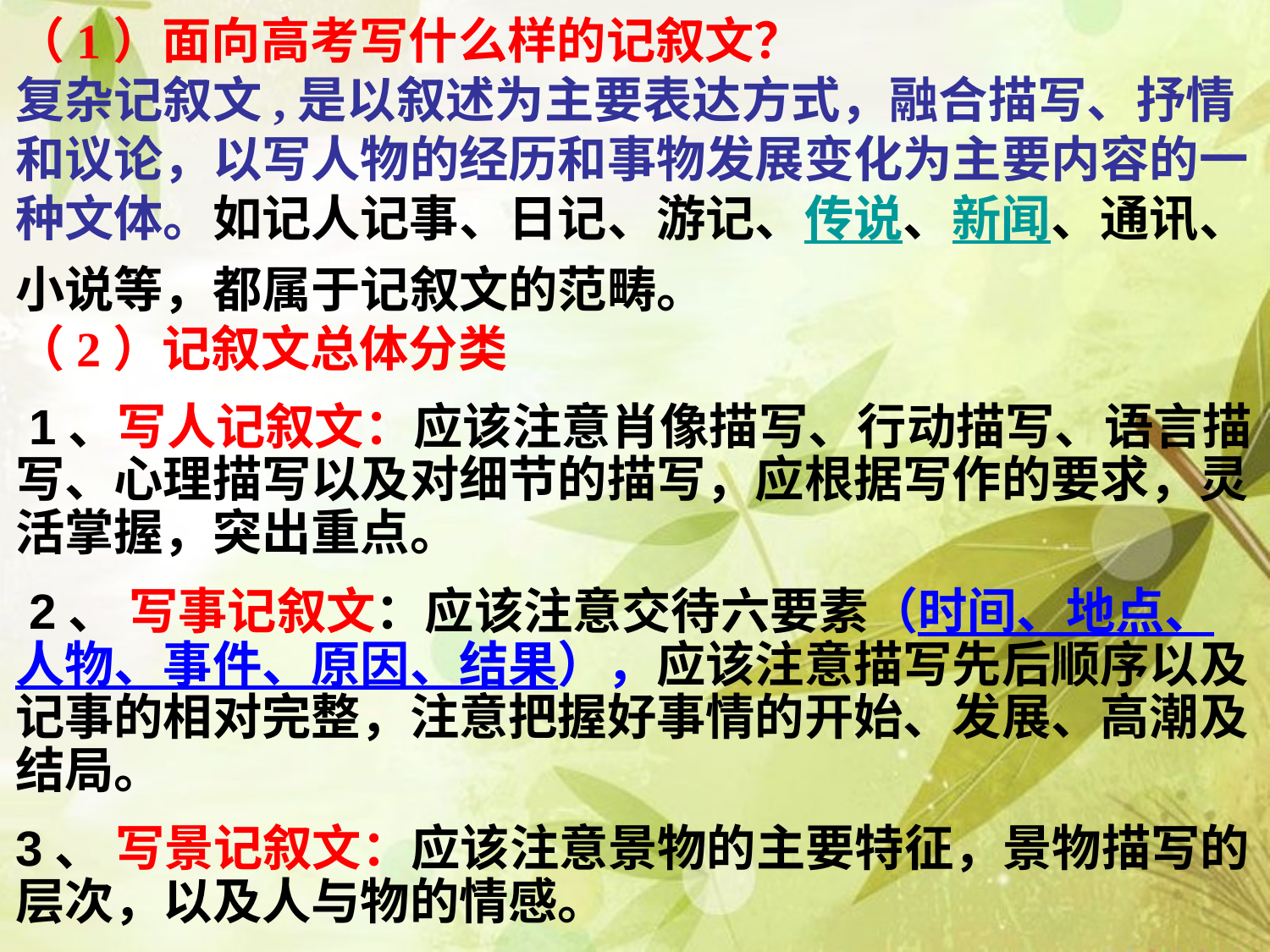

（1）面向高考写什么样的记叙文？
复杂记叙文,是以叙述为主要表达方式，融合描写、抒情和议论，以写人物的经历和事物发展变化为主要内容的一种文体。如记人记事、日记、游记、传说、新闻、通讯、小说等，都属于记叙文的范畴。
（2）记叙文总体分类
 1、写人记叙文：应该注意肖像描写、行动描写、语言描写、心理描写以及对细节的描写，应根据写作的要求，灵活掌握，突出重点。
 2、 写事记叙文：应该注意交待六要素（时间、地点、人物、事件、原因、结果），应该注意描写先后顺序以及记事的相对完整，注意把握好事情的开始、发展、高潮及结局。
3、 写景记叙文：应该注意景物的主要特征，景物描写的层次，以及人与物的情感。